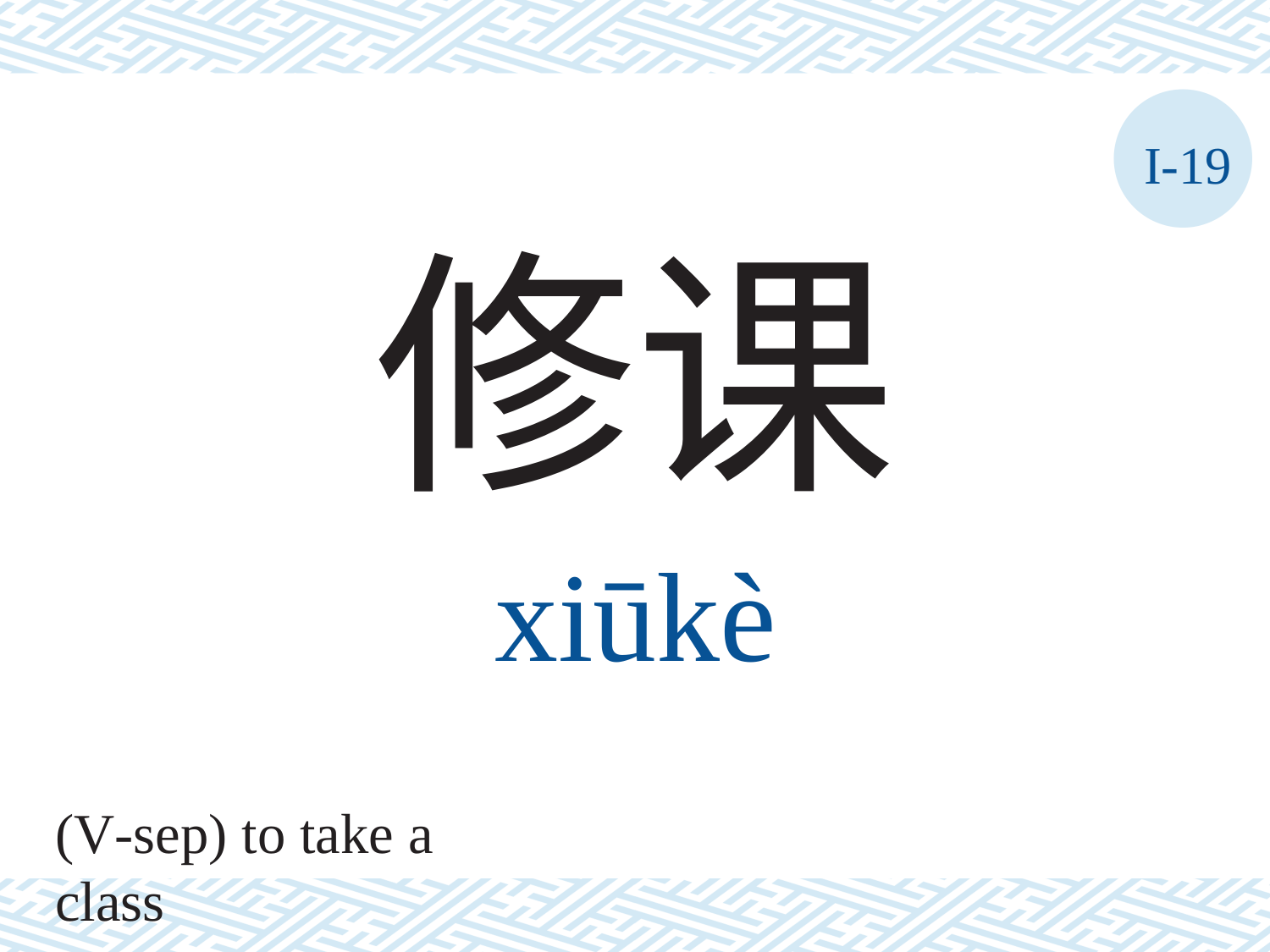

I-19
修课
xiūkè
(V-sep) to take a class